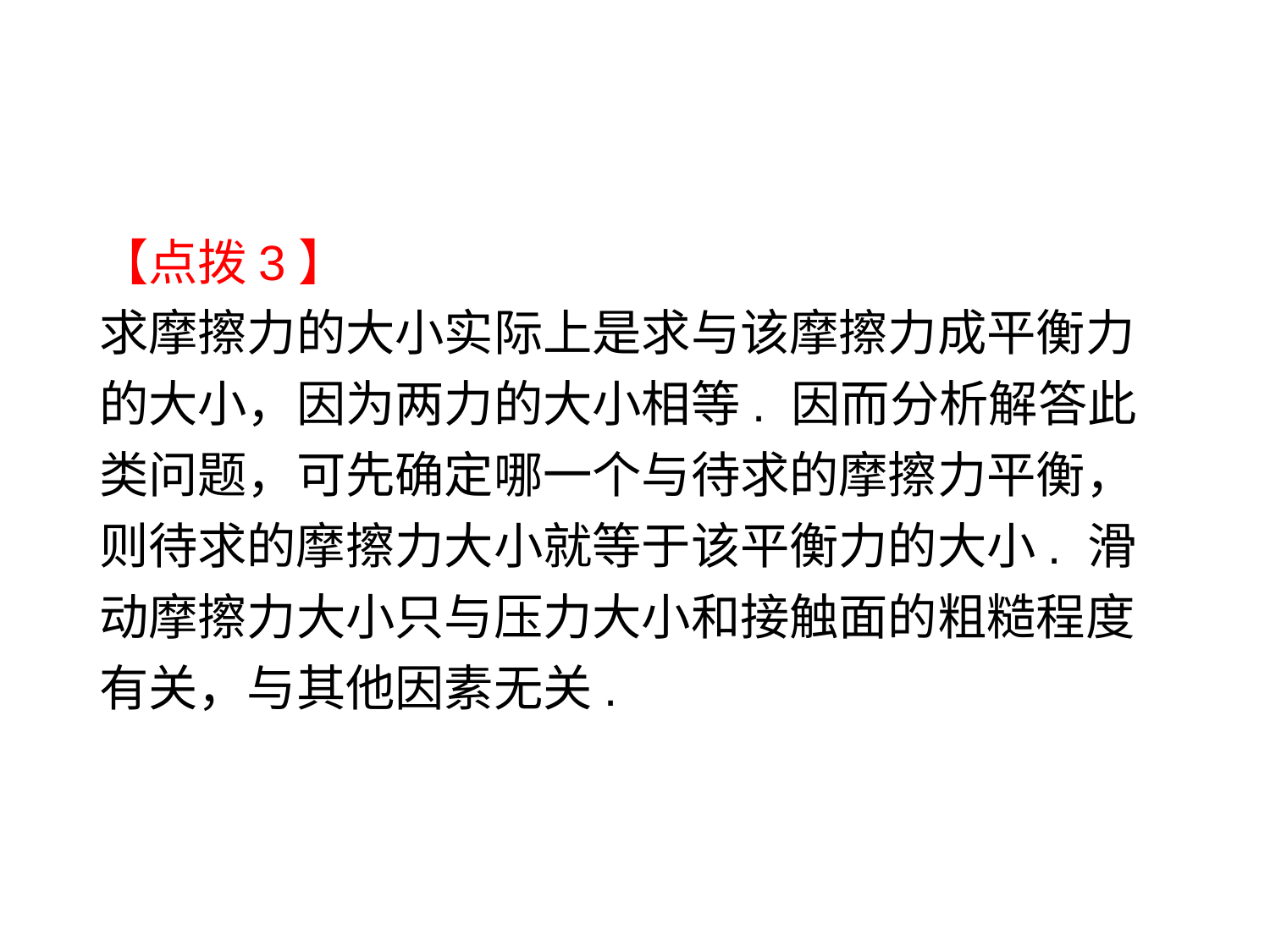

【点拨3】
求摩擦力的大小实际上是求与该摩擦力成平衡力的大小，因为两力的大小相等. 因而分析解答此类问题，可先确定哪一个与待求的摩擦力平衡，则待求的摩擦力大小就等于该平衡力的大小. 滑动摩擦力大小只与压力大小和接触面的粗糙程度有关，与其他因素无关.